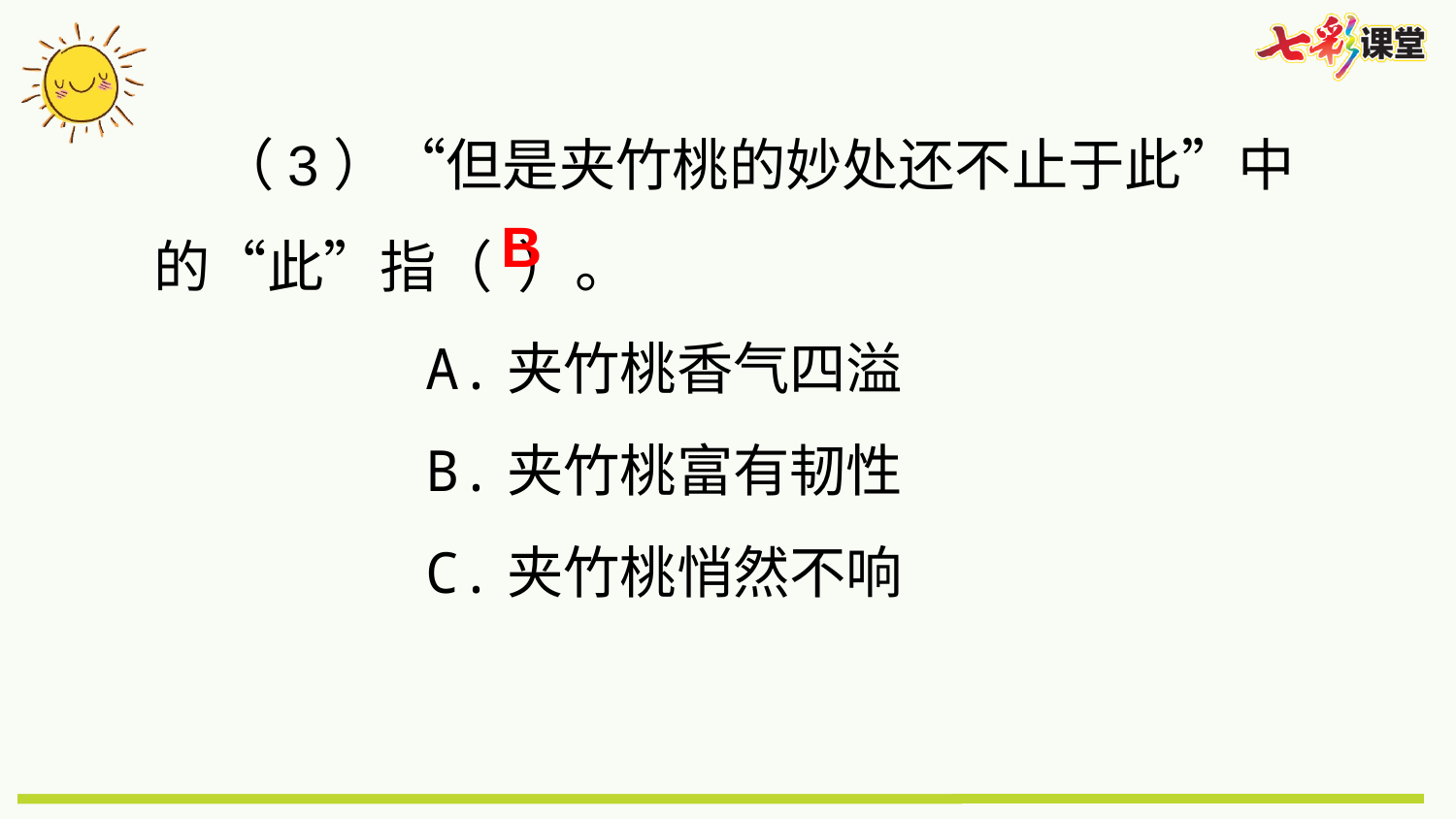

（3）“但是夹竹桃的妙处还不止于此”中的“此”指（  ）。
        A.夹竹桃香气四溢
        B.夹竹桃富有韧性
        C.夹竹桃悄然不响
B